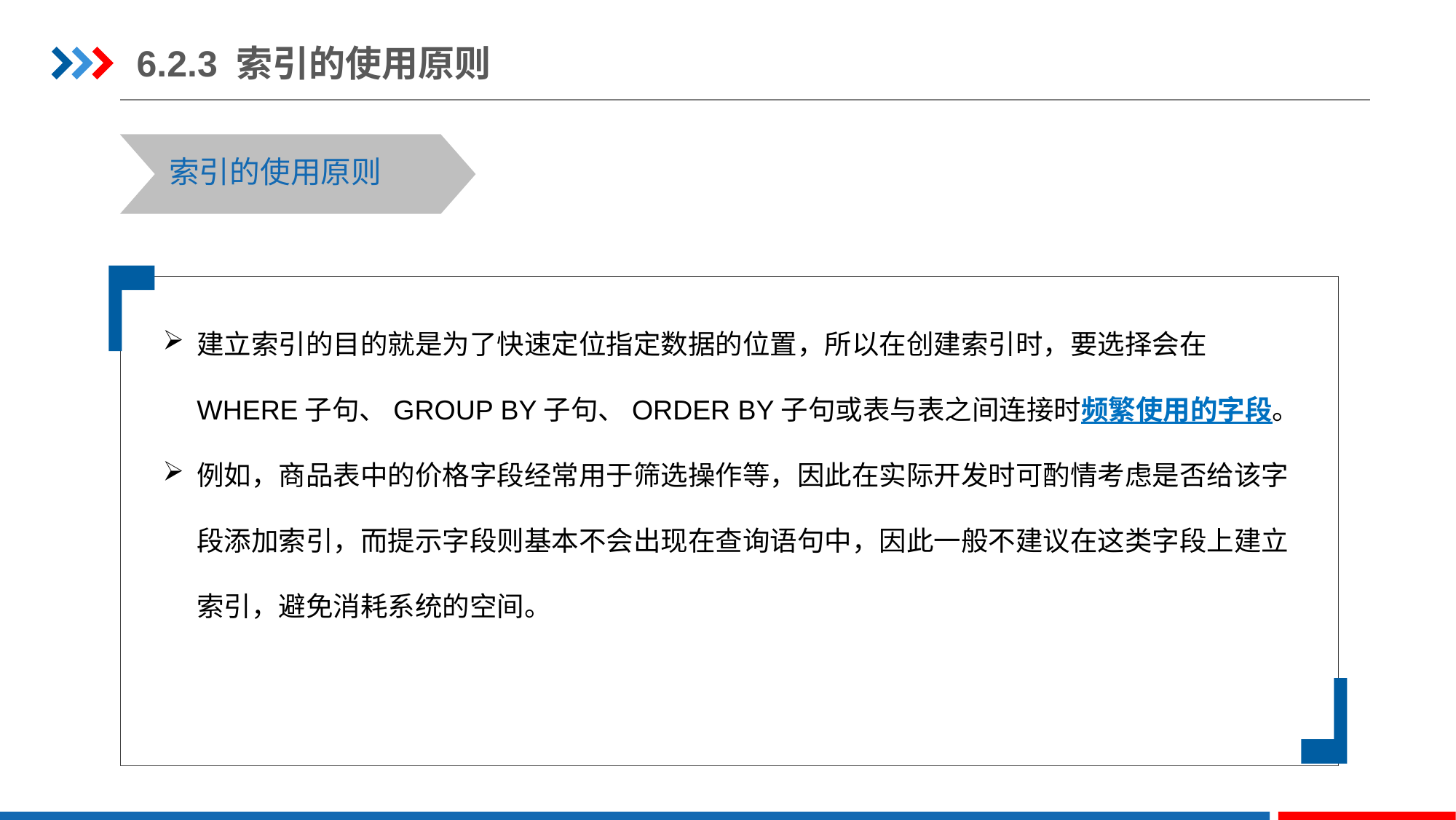

6.2.3 索引的使用原则

索引的使用原则

建立索引的目的就是为了快速定位指定数据的位置，所以在创建索引时，要选择会在WHERE子句、GROUP BY子句、ORDER BY子句或表与表之间连接时频繁使用的字段。
例如，商品表中的价格字段经常用于筛选操作等，因此在实际开发时可酌情考虑是否给该字段添加索引，而提示字段则基本不会出现在查询语句中，因此一般不建议在这类字段上建立索引，避免消耗系统的空间。